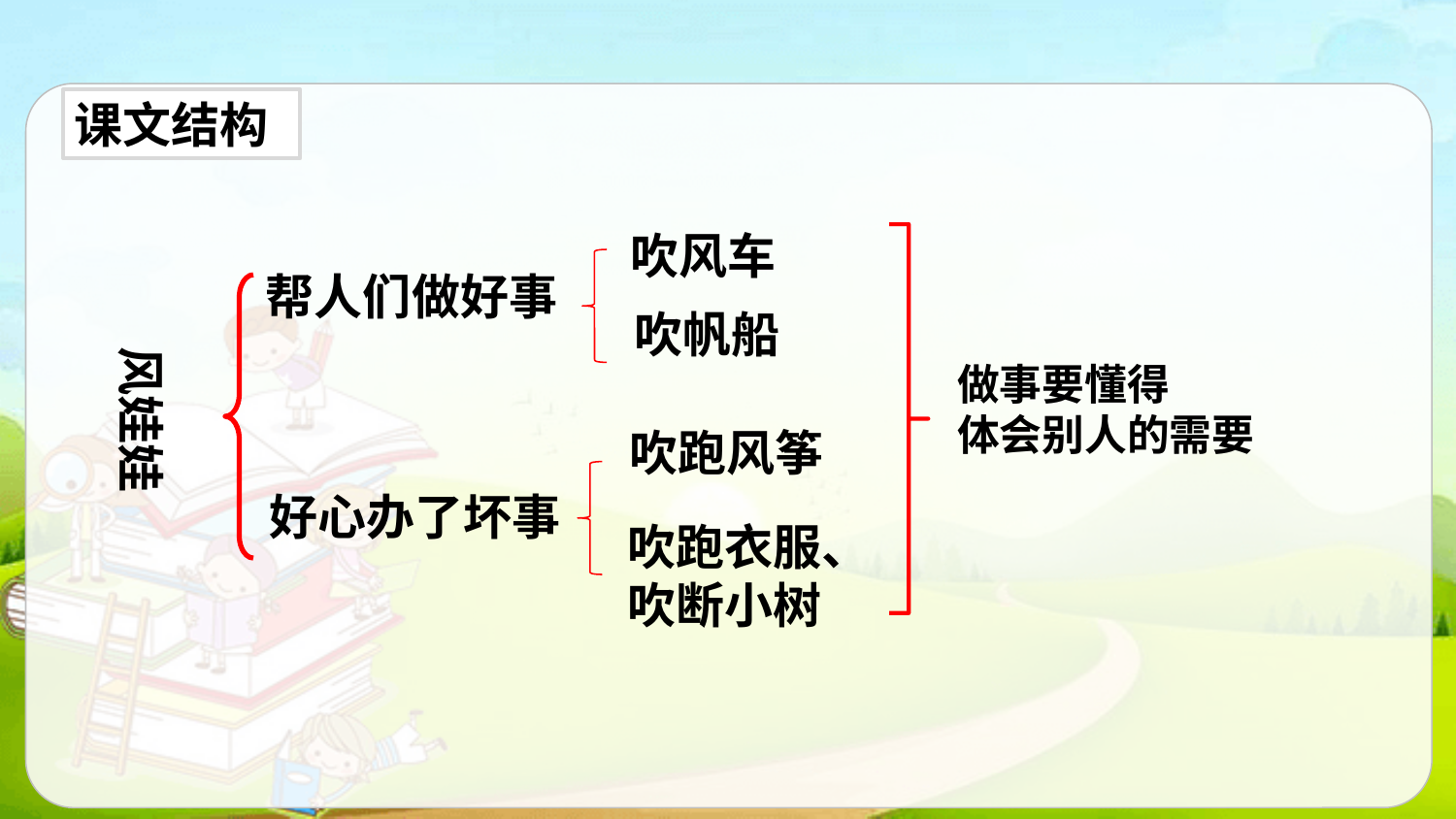

课文结构
吹风车

帮人们做好事
风娃娃

吹帆船
做事要懂得
体会别人的需要
吹跑风筝

好心办了坏事
吹跑衣服、
吹断小树